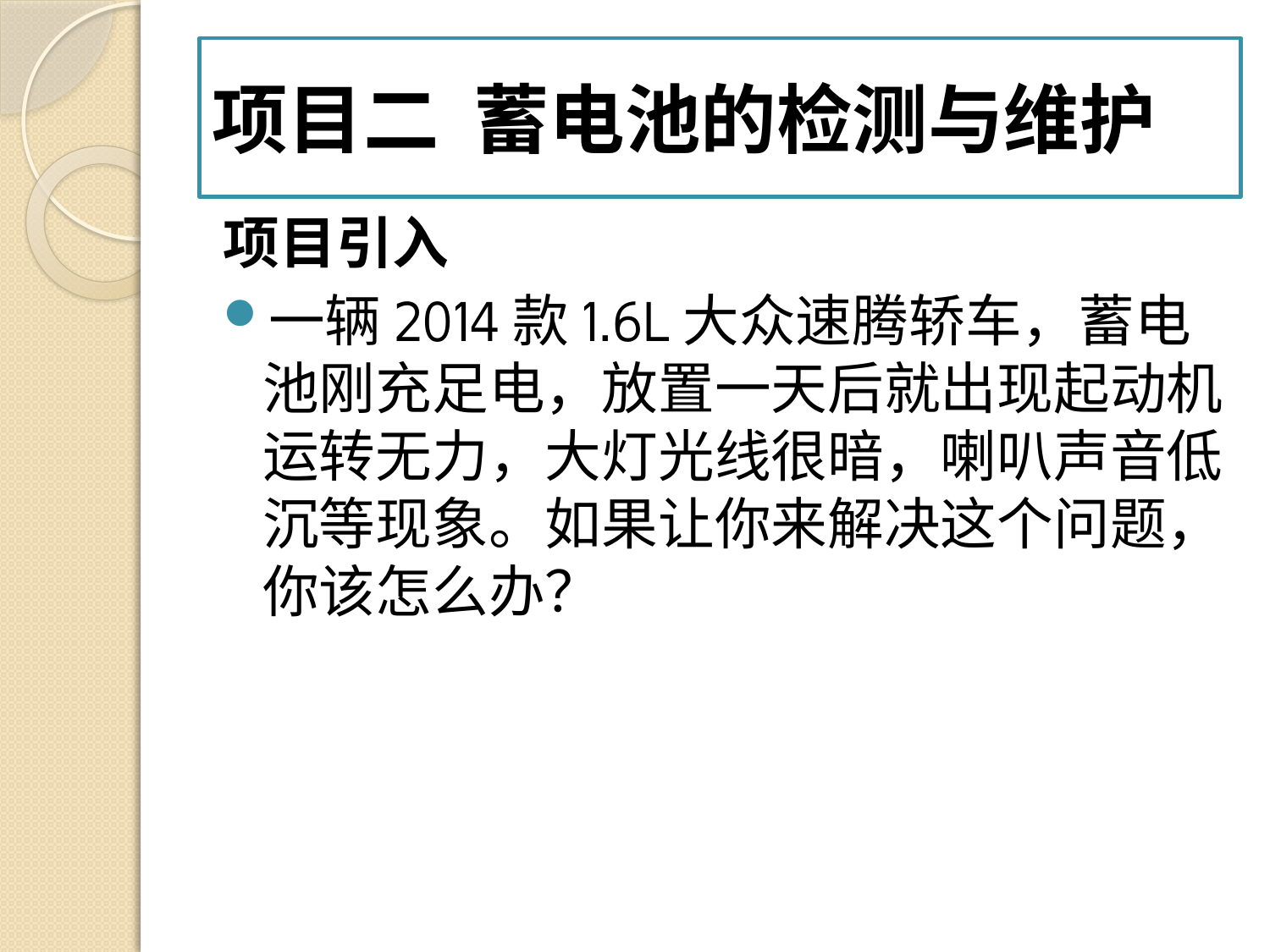

# 项目二  蓄电池的检测与维护
项目引入
一辆2014款1.6L大众速腾轿车，蓄电池刚充足电，放置一天后就出现起动机运转无力，大灯光线很暗，喇叭声音低沉等现象。如果让你来解决这个问题，你该怎么办？